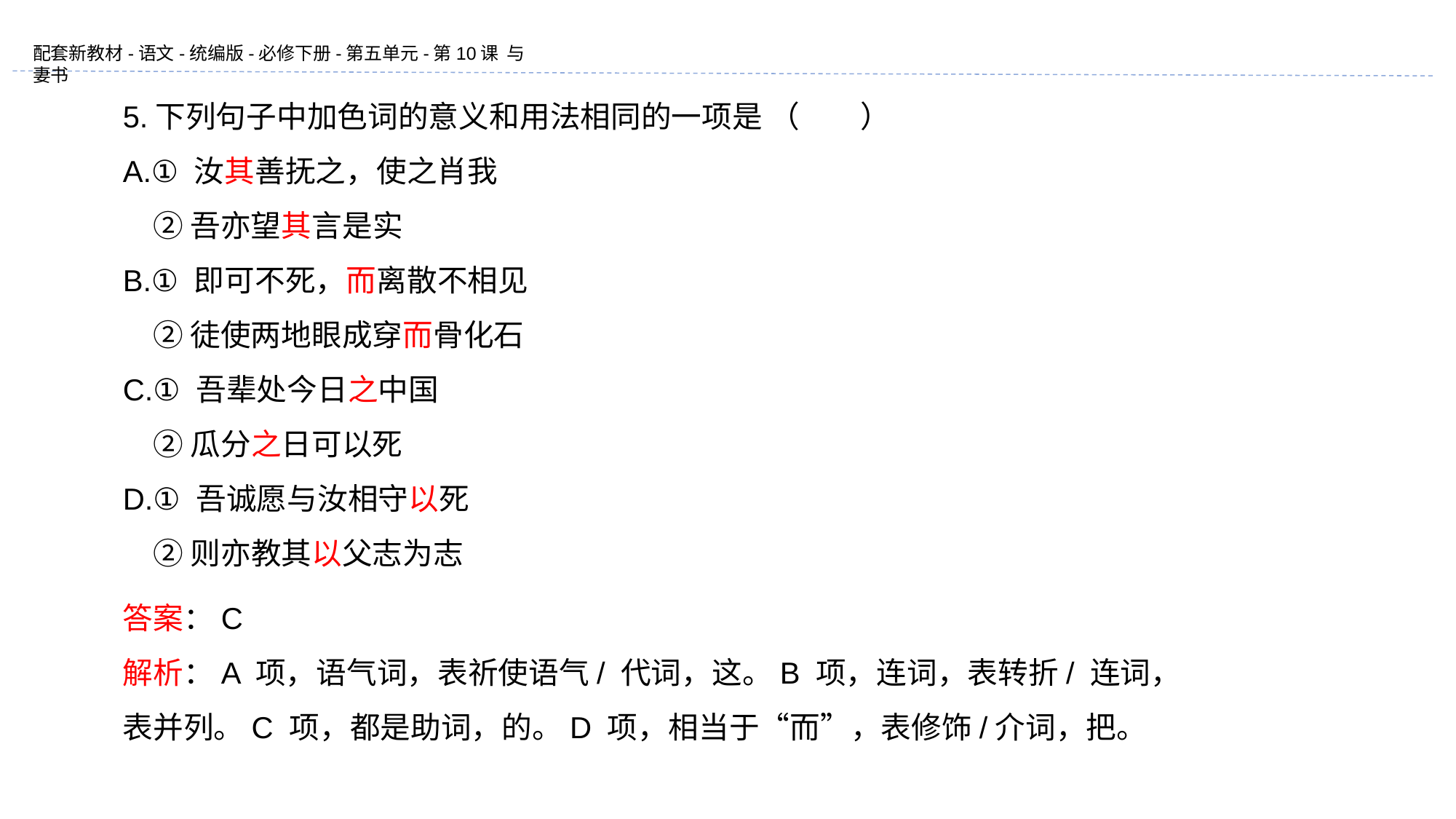

5.下列句子中加色词的意义和用法相同的一项是 （　　）
A.① 汝其善抚之，使之肖我
　② 吾亦望其言是实
B.① 即可不死，而离散不相见
　② 徒使两地眼成穿而骨化石
C.① 吾辈处今日之中国
　② 瓜分之日可以死
D.① 吾诚愿与汝相守以死
　② 则亦教其以父志为志
答案：C
解析：A 项，语气词，表祈使语气/ 代词，这。B 项，连词，表转折/ 连词，表并列。C 项，都是助词，的。D 项，相当于“而”，表修饰/介词，把。